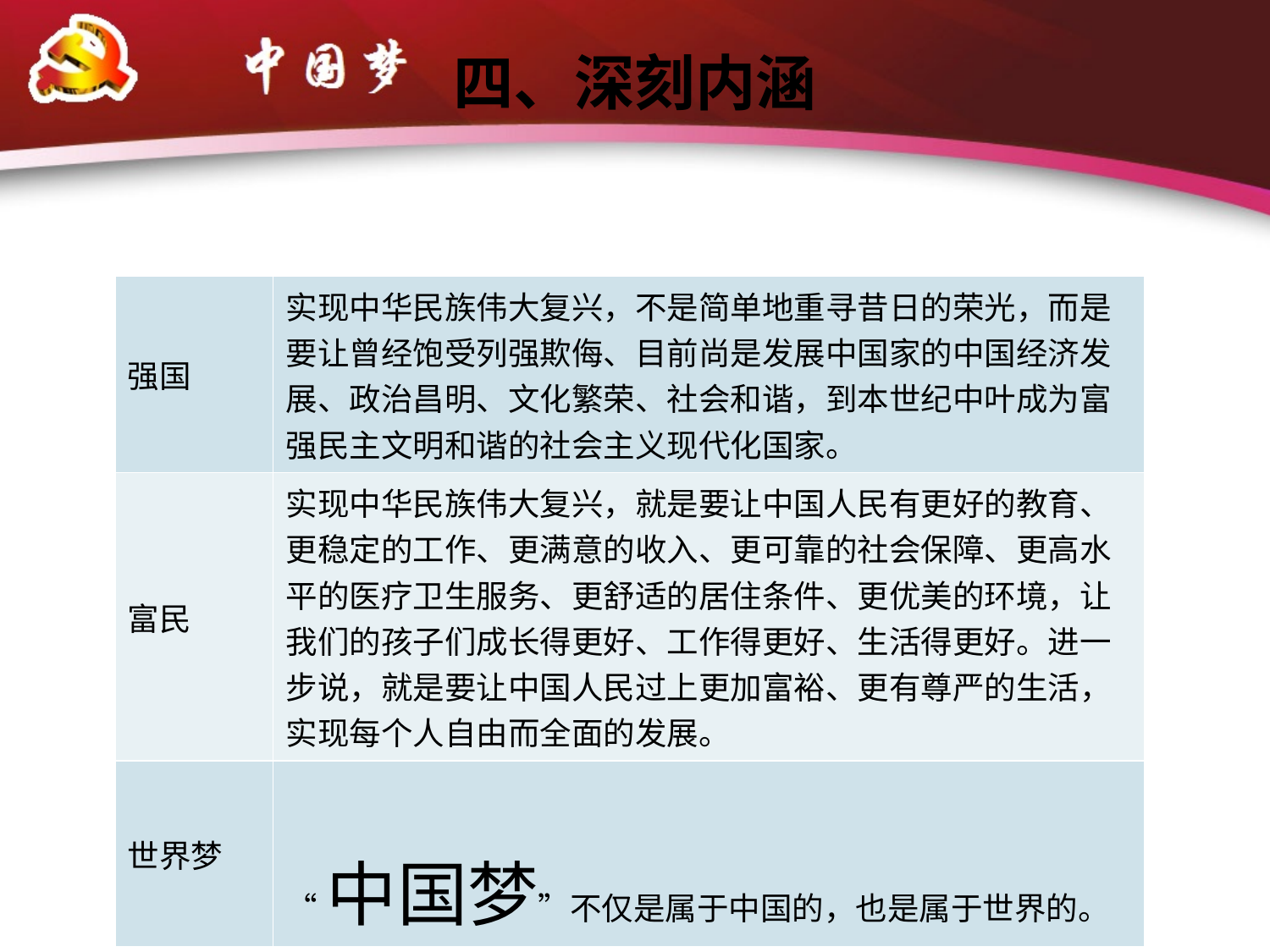

# 四、深刻内涵
| 强国 | 实现中华民族伟大复兴，不是简单地重寻昔日的荣光，而是要让曾经饱受列强欺侮、目前尚是发展中国家的中国经济发展、政治昌明、文化繁荣、社会和谐，到本世纪中叶成为富强民主文明和谐的社会主义现代化国家。 |
| --- | --- |
| 富民 | 实现中华民族伟大复兴，就是要让中国人民有更好的教育、更稳定的工作、更满意的收入、更可靠的社会保障、更高水平的医疗卫生服务、更舒适的居住条件、更优美的环境，让我们的孩子们成长得更好、工作得更好、生活得更好。进一步说，就是要让中国人民过上更加富裕、更有尊严的生活，实现每个人自由而全面的发展。 |
| 世界梦 | “中国梦”不仅是属于中国的，也是属于世界的。 |